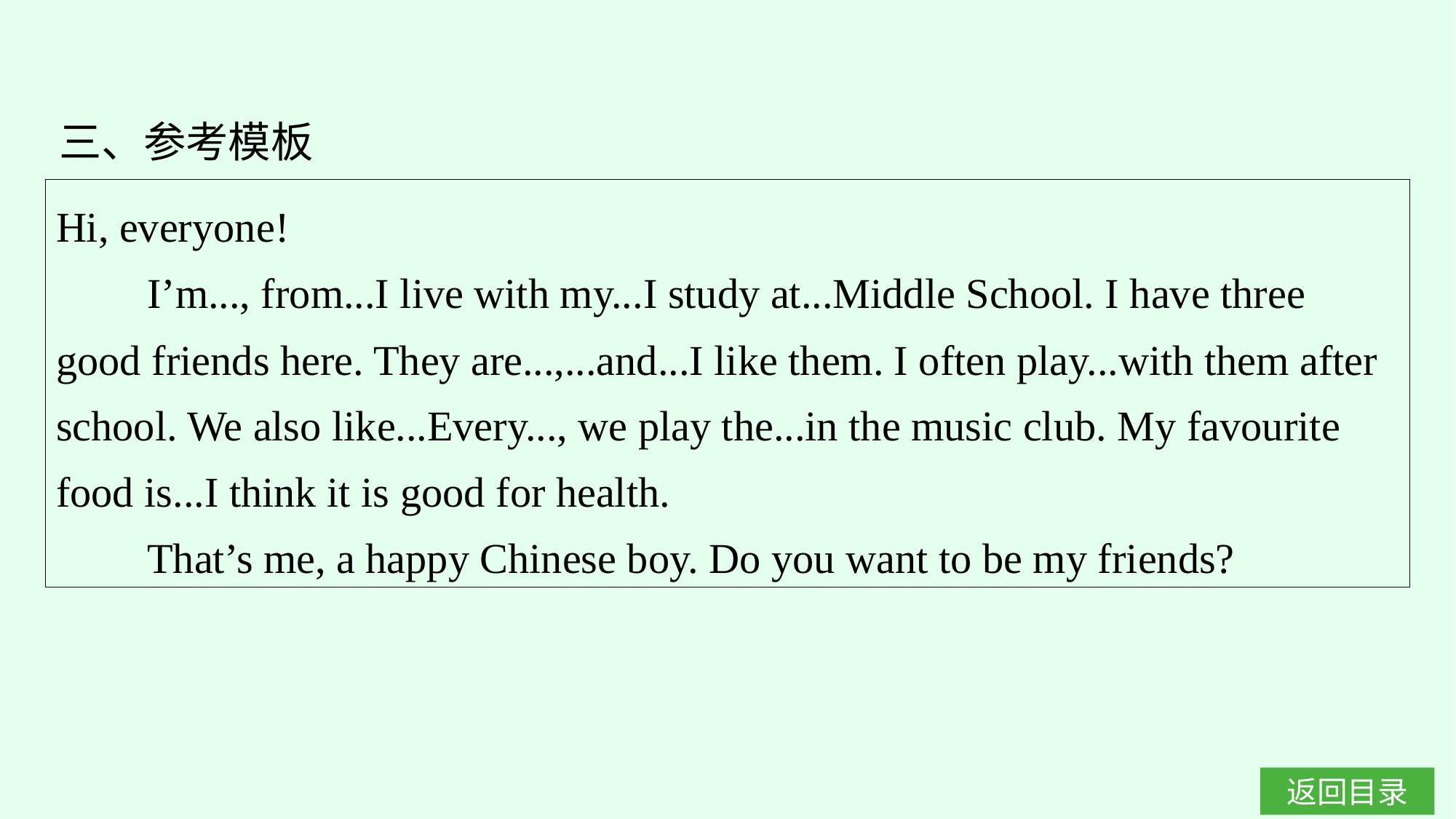

三、参考模板
Hi, everyone!
I’m..., from...I live with my...I study at...Middle School. I have three good friends here. They are...,...and...I like them. I often play...with them after school. We also like...Every..., we play the...in the music club. My favourite food is...I think it is good for health.
That’s me, a happy Chinese boy. Do you want to be my friends?